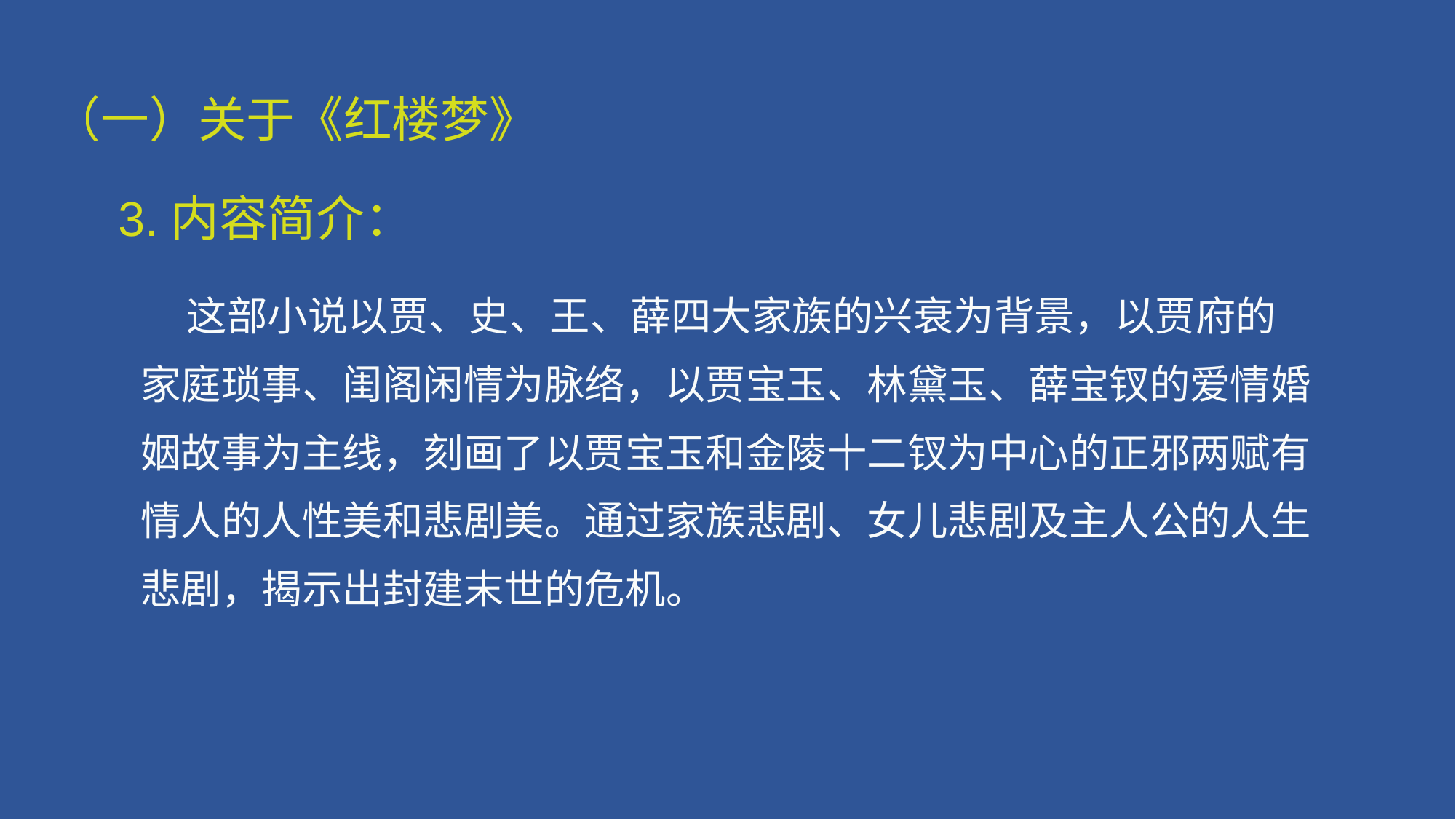

（一）关于《红楼梦》
3.内容简介：
    这部小说以贾、史、王、薛四大家族的兴衰为背景，以贾府的家庭琐事、闺阁闲情为脉络，以贾宝玉、林黛玉、薛宝钗的爱情婚姻故事为主线，刻画了以贾宝玉和金陵十二钗为中心的正邪两赋有情人的人性美和悲剧美。通过家族悲剧、女儿悲剧及主人公的人生悲剧，揭示出封建末世的危机。